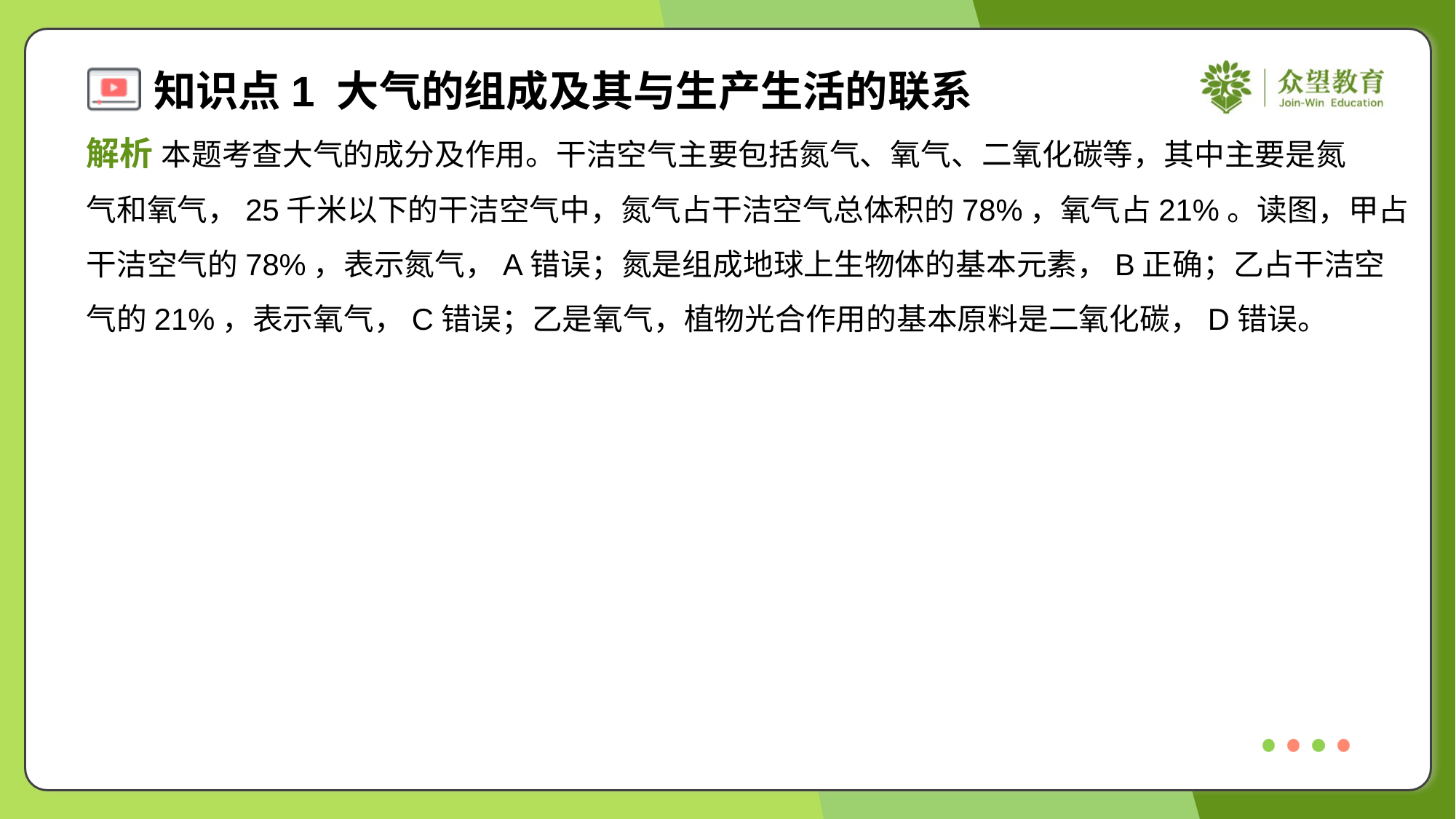

解析 本题考查大气的成分及作用。干洁空气主要包括氮气、氧气、二氧化碳等，其中主要是氮
气和氧气，25千米以下的干洁空气中，氮气占干洁空气总体积的78%，氧气占21%。读图，甲占
干洁空气的78%，表示氮气，A错误；氮是组成地球上生物体的基本元素，B正确；乙占干洁空
气的21%，表示氧气，C错误；乙是氧气，植物光合作用的基本原料是二氧化碳，D错误。